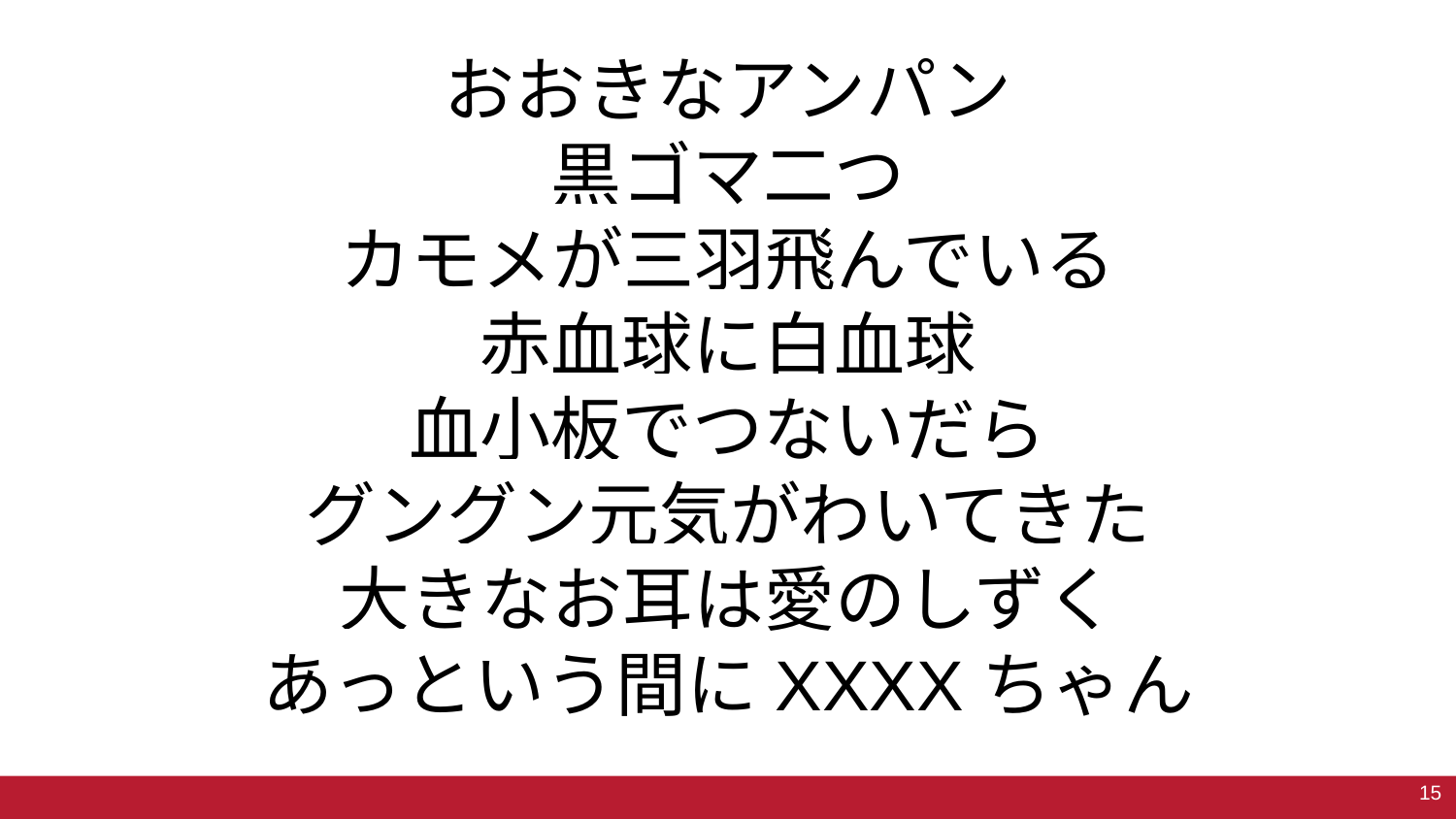

# おおきなアンパン
黒ゴマ二つ
カモメが三羽飛んでいる
赤血球に白血球
血小板でつないだら
グングン元気がわいてきた
大きなお耳は愛のしずく
あっという間にXXXXちゃん
15